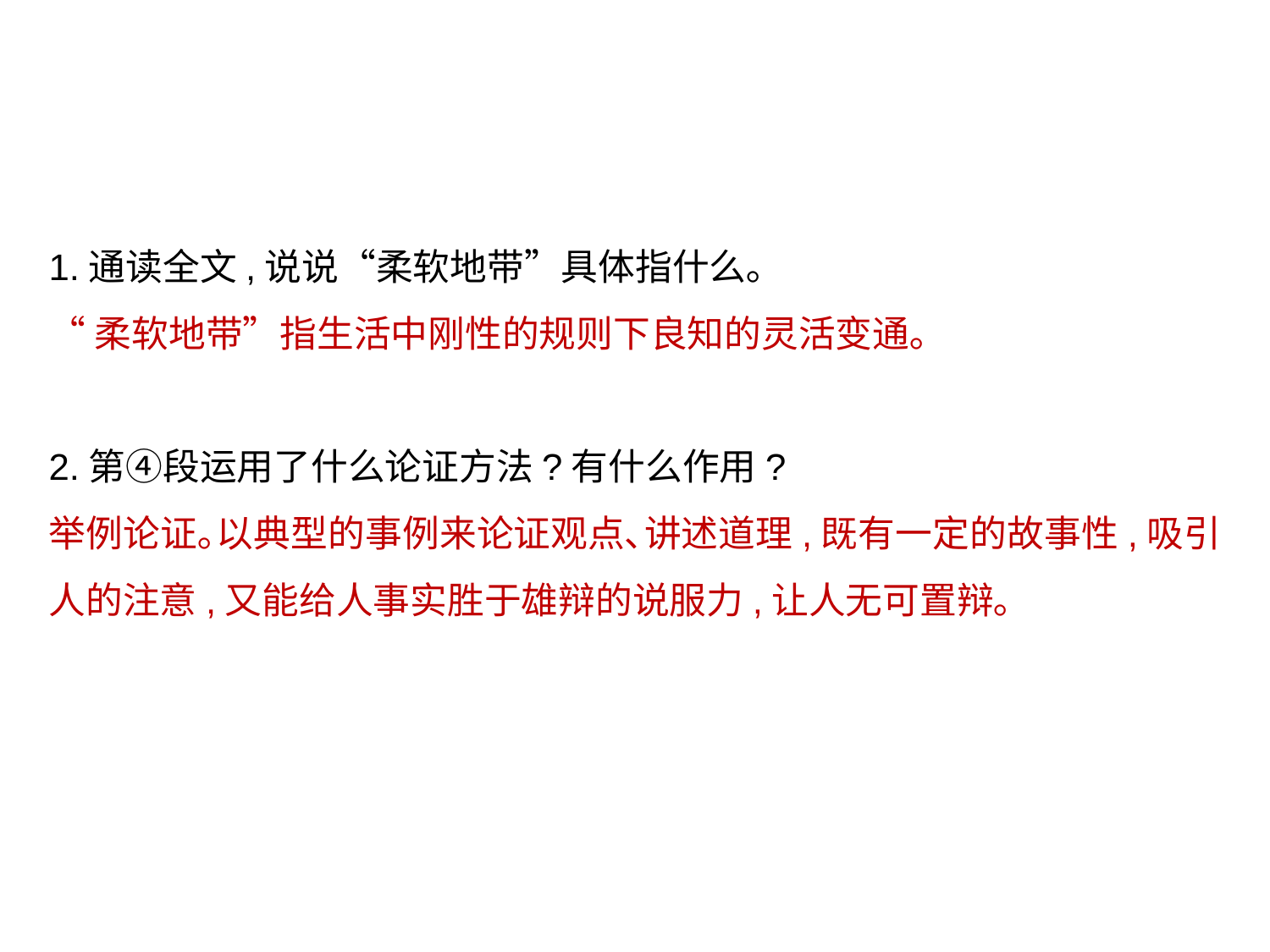

1.通读全文,说说“柔软地带”具体指什么｡
“柔软地带”指生活中刚性的规则下良知的灵活变通｡

2.第④段运用了什么论证方法?有什么作用?
举例论证｡以典型的事例来论证观点､讲述道理,既有一定的故事性,吸引人的注意,又能给人事实胜于雄辩的说服力,让人无可置辩｡